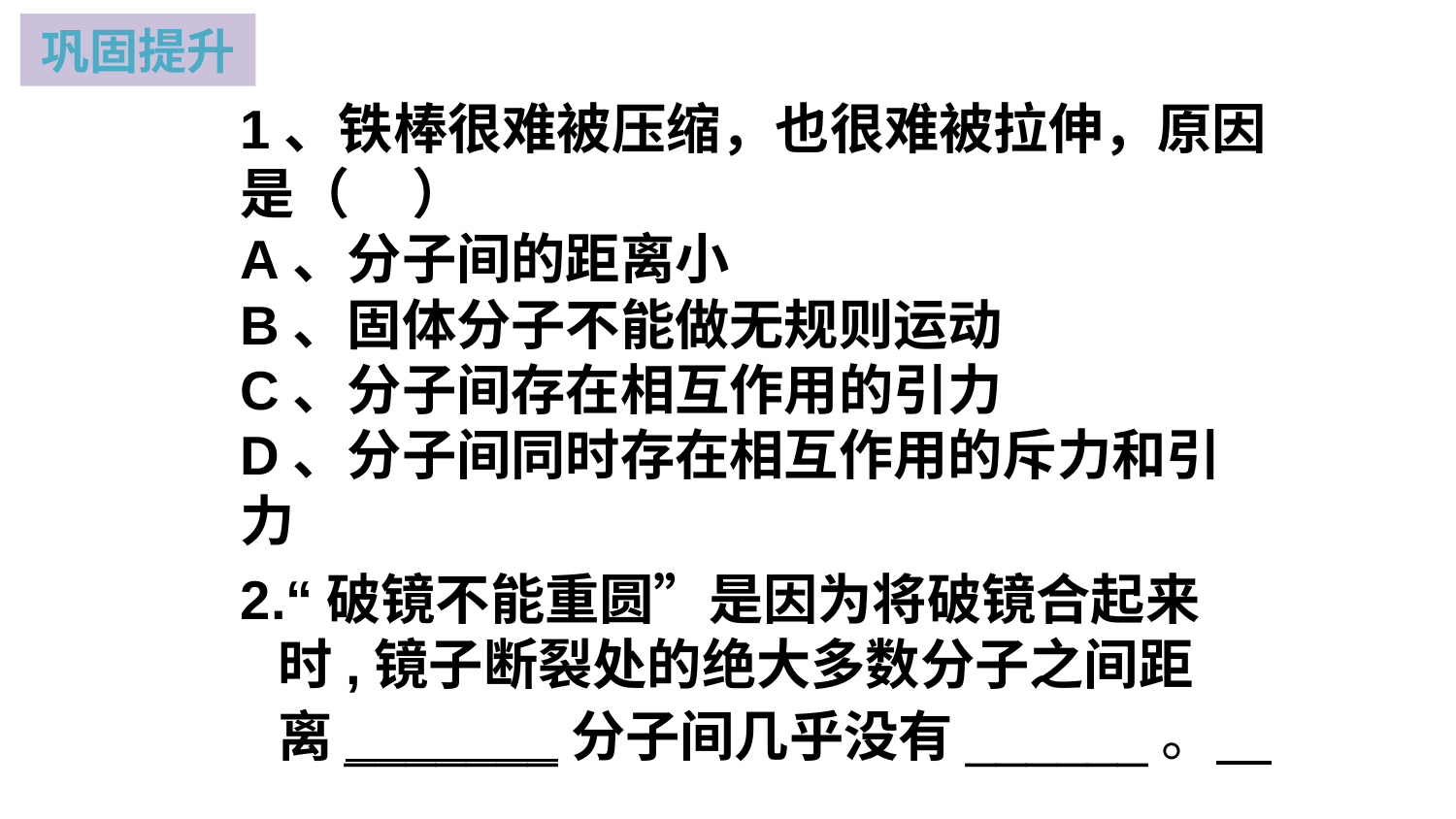

巩固提升
1、铁棒很难被压缩，也很难被拉伸，原因是（     ）
A、分子间的距离小
B、固体分子不能做无规则运动
C、分子间存在相互作用的引力
D、分子间同时存在相互作用的斥力和引力
2.“破镜不能重圆”是因为将破镜合起来
  时,镜子断裂处的绝大多数分子之间距
  离_______分子间几乎没有______。